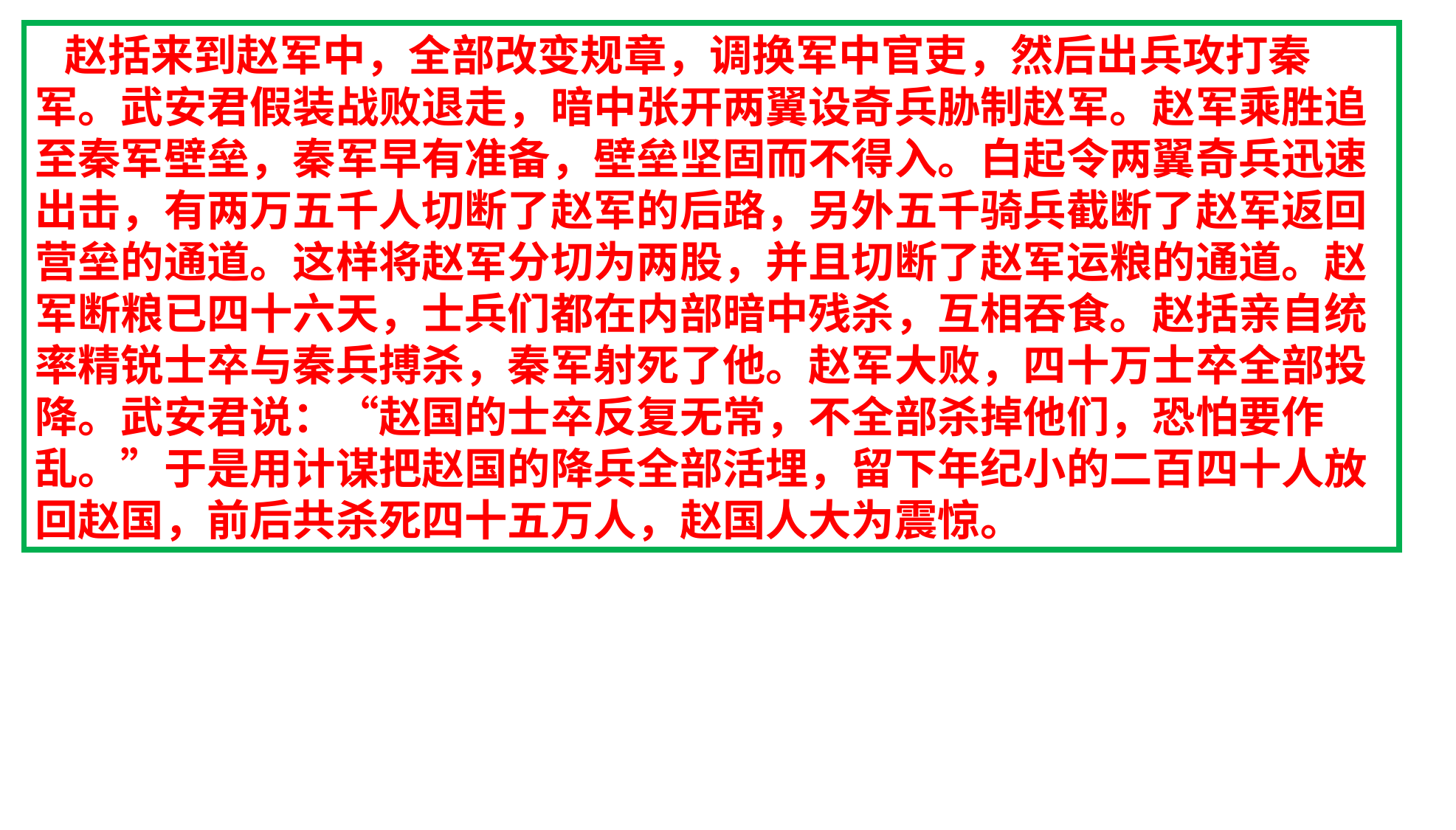

赵括来到赵军中，全部改变规章，调换军中官吏，然后出兵攻打秦军。武安君假装战败退走，暗中张开两翼设奇兵胁制赵军。赵军乘胜追至秦军壁垒，秦军早有准备，壁垒坚固而不得入。白起令两翼奇兵迅速出击，有两万五千人切断了赵军的后路，另外五千骑兵截断了赵军返回营垒的通道。这样将赵军分切为两股，并且切断了赵军运粮的通道。赵军断粮已四十六天，士兵们都在内部暗中残杀，互相吞食。赵括亲自统率精锐士卒与秦兵搏杀，秦军射死了他。赵军大败，四十万士卒全部投降。武安君说：“赵国的士卒反复无常，不全部杀掉他们，恐怕要作乱。”于是用计谋把赵国的降兵全部活埋，留下年纪小的二百四十人放回赵国，前后共杀死四十五万人，赵国人大为震惊。